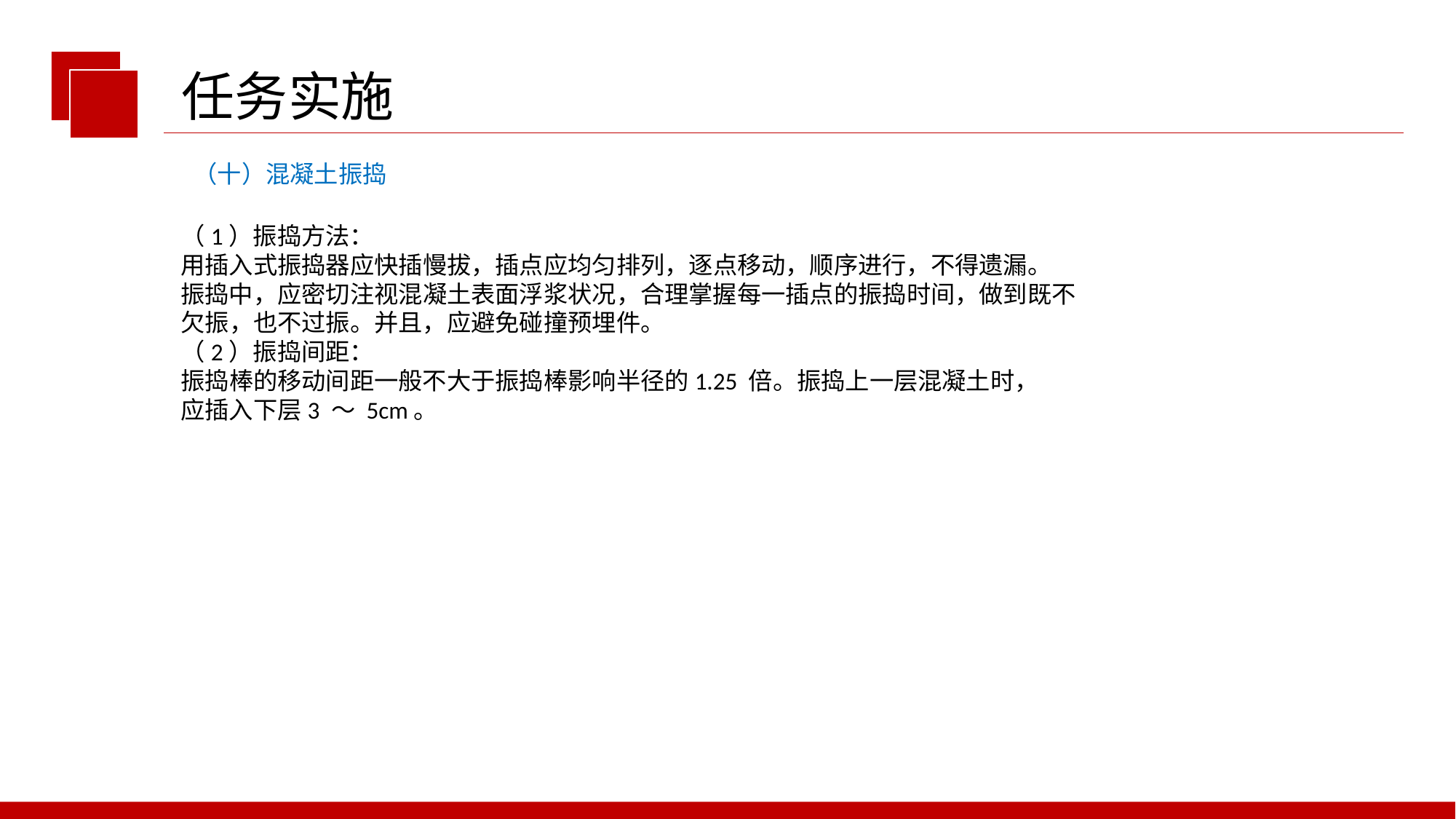

任务实施
（十）混凝土振捣
（1）振捣方法：
用插入式振捣器应快插慢拔，插点应均匀排列，逐点移动，顺序进行，不得遗漏。
振捣中，应密切注视混凝土表面浮浆状况，合理掌握每一插点的振捣时间，做到既不
欠振，也不过振。并且，应避免碰撞预埋件。
（2）振捣间距：
振捣棒的移动间距一般不大于振捣棒影响半径的1.25 倍。振捣上一层混凝土时，
应插入下层3 ～ 5cm。